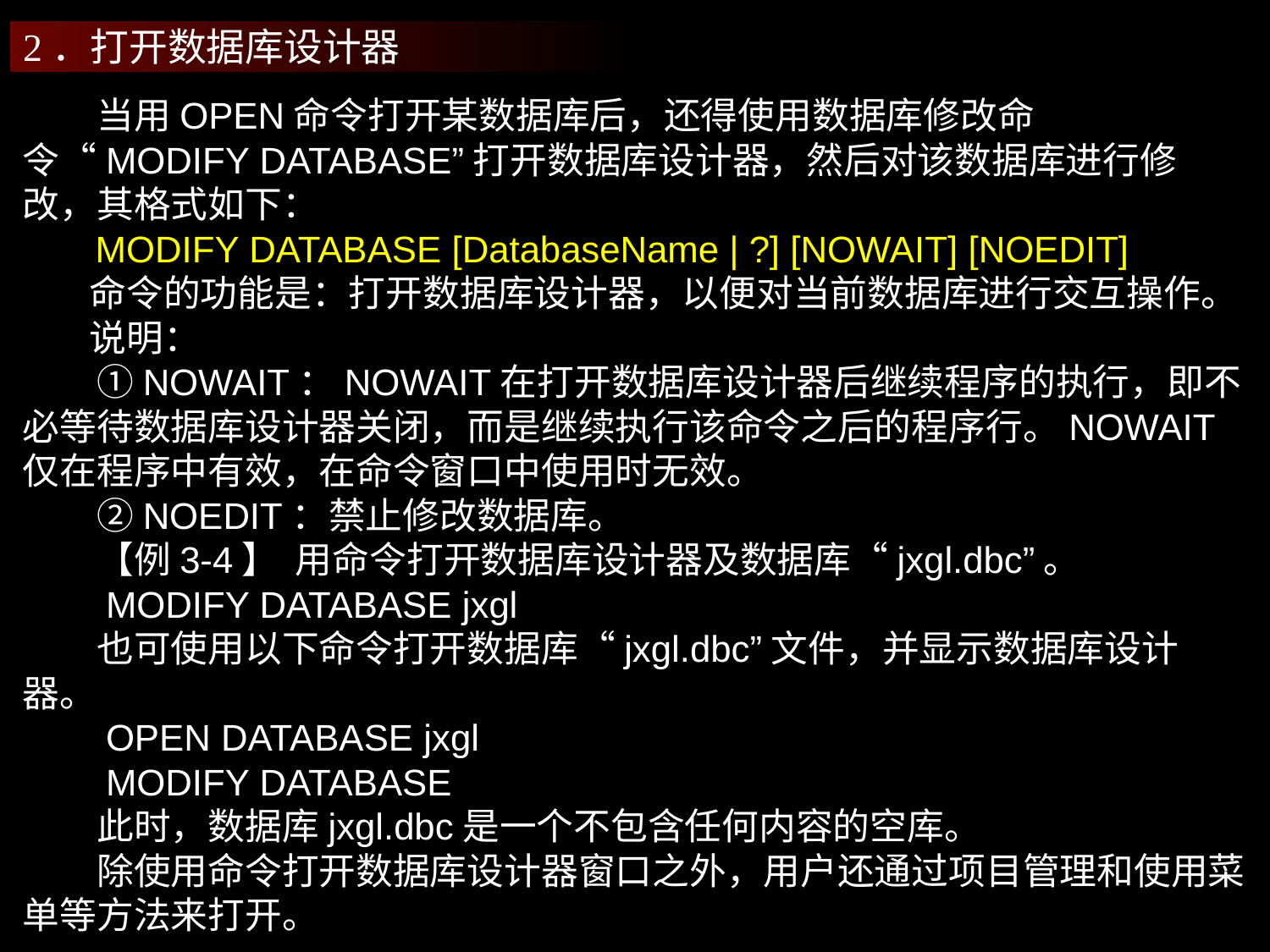

2．打开数据库设计器
　　当用OPEN命令打开某数据库后，还得使用数据库修改命令“MODIFY DATABASE”打开数据库设计器，然后对该数据库进行修改，其格式如下：
       MODIFY DATABASE [DatabaseName | ?] [NOWAIT] [NOEDIT]
       命令的功能是：打开数据库设计器，以便对当前数据库进行交互操作。
       说明：
　　①NOWAIT：NOWAIT在打开数据库设计器后继续程序的执行，即不必等待数据库设计器关闭，而是继续执行该命令之后的程序行。NOWAIT仅在程序中有效，在命令窗口中使用时无效。
　　②NOEDIT：禁止修改数据库。
　　【例3-4】  用命令打开数据库设计器及数据库“jxgl.dbc”。
　　MODIFY DATABASE jxgl
　　也可使用以下命令打开数据库“jxgl.dbc”文件，并显示数据库设计器。
　　OPEN DATABASE jxgl
　　MODIFY DATABASE
　　此时，数据库jxgl.dbc是一个不包含任何内容的空库。
　　除使用命令打开数据库设计器窗口之外，用户还通过项目管理和使用菜单等方法来打开。